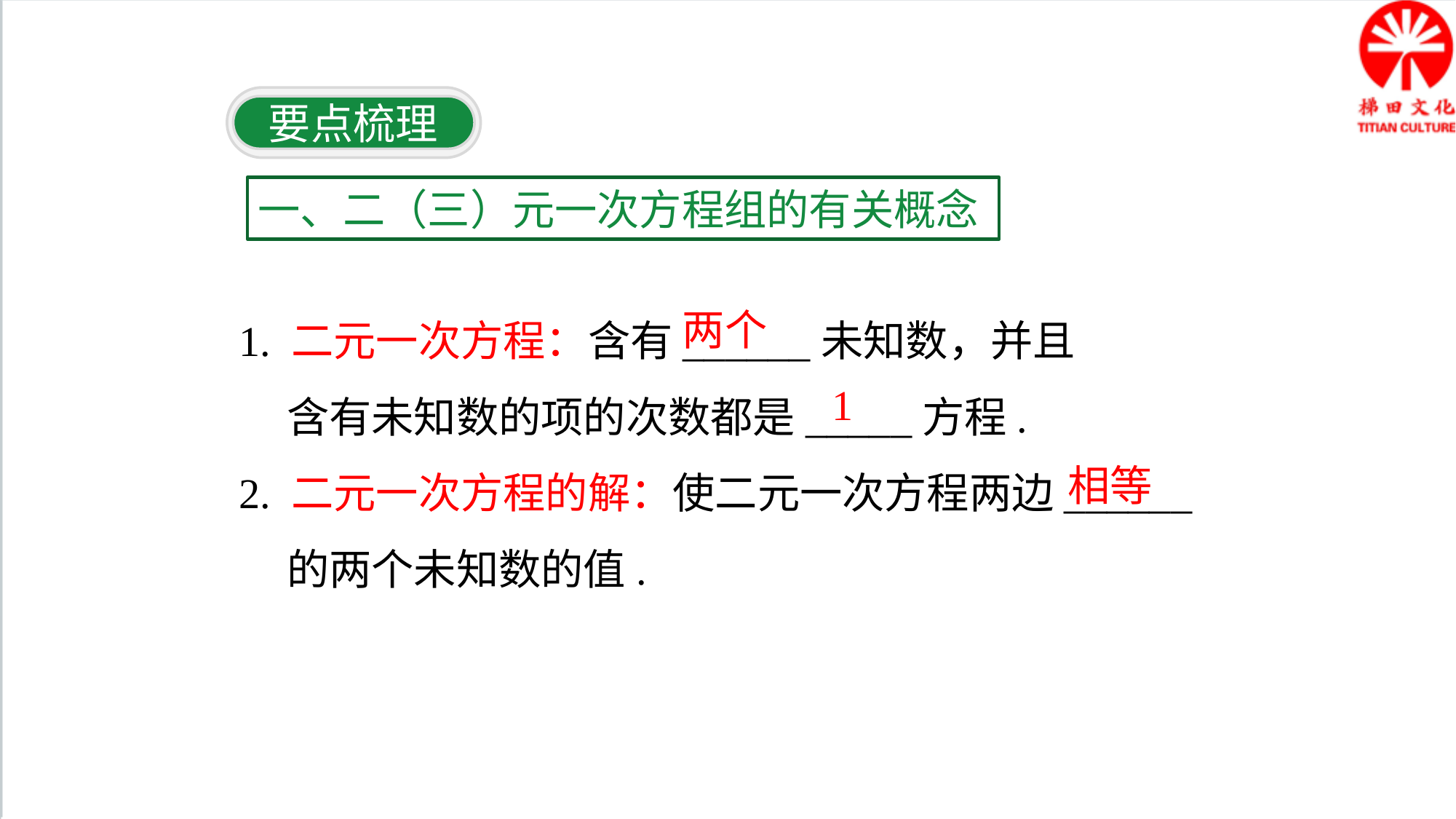

要点梳理
一、二（三）元一次方程组的有关概念
1. 二元一次方程：含有______未知数，并且
    含有未知数的项的次数都是_____方程.
2. 二元一次方程的解：使二元一次方程两边______
    的两个未知数的值.
两个
1
相等